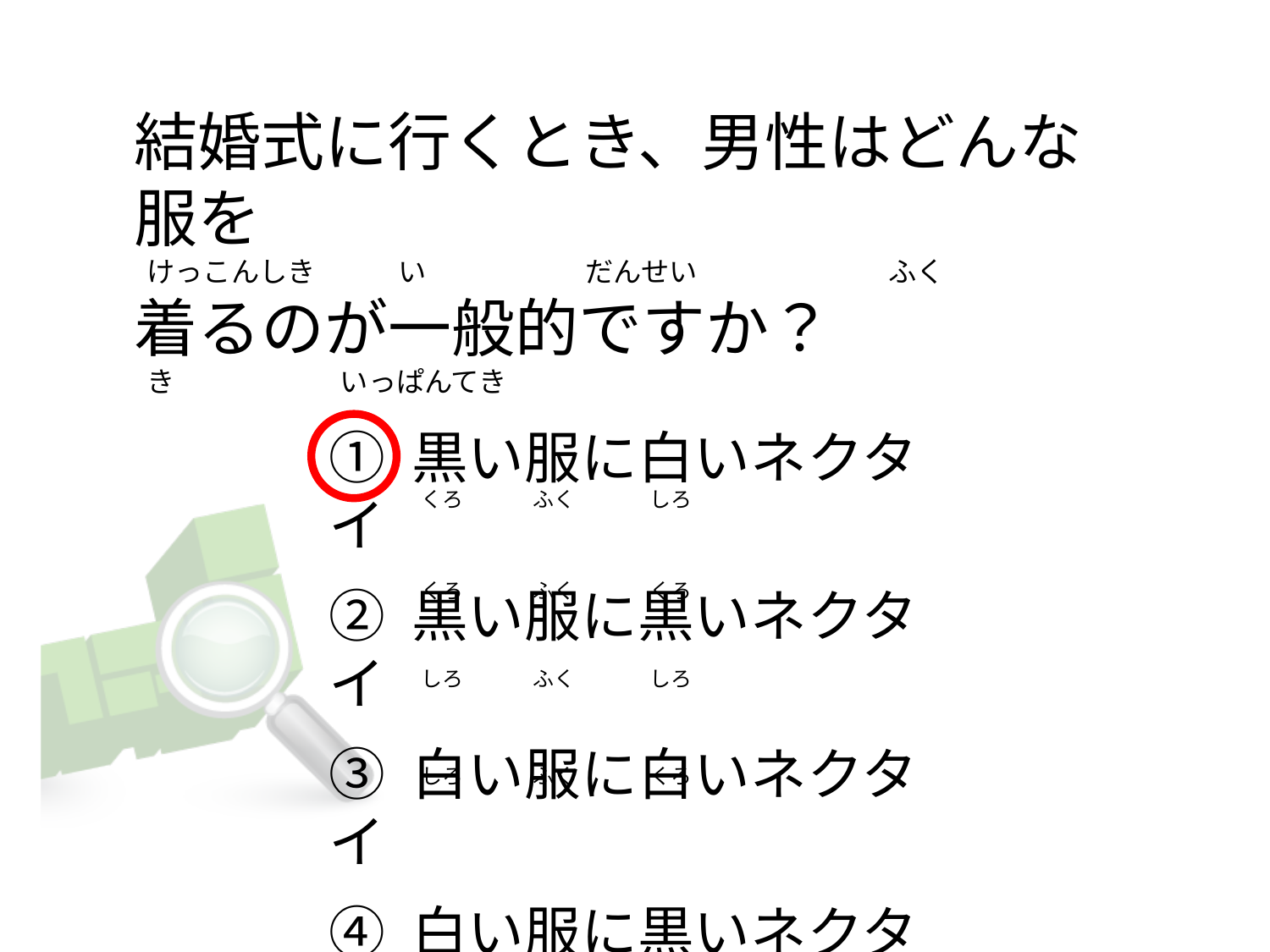

# 結婚式に行くとき、男性はどんな服を   けっこんしき             い                         だんせい                              ふく 着るのが一般的ですか？   き                          いっぱんてき

① 黒い服に白いネクタイ
② 黒い服に黒いネクタイ
③ 白い服に白いネクタイ
④ 白い服に黒いネクタイ
  くろ               ふく                しろ
  くろ               ふく                くろ
  しろ               ふく                しろ
  しろ               ふく                くろ